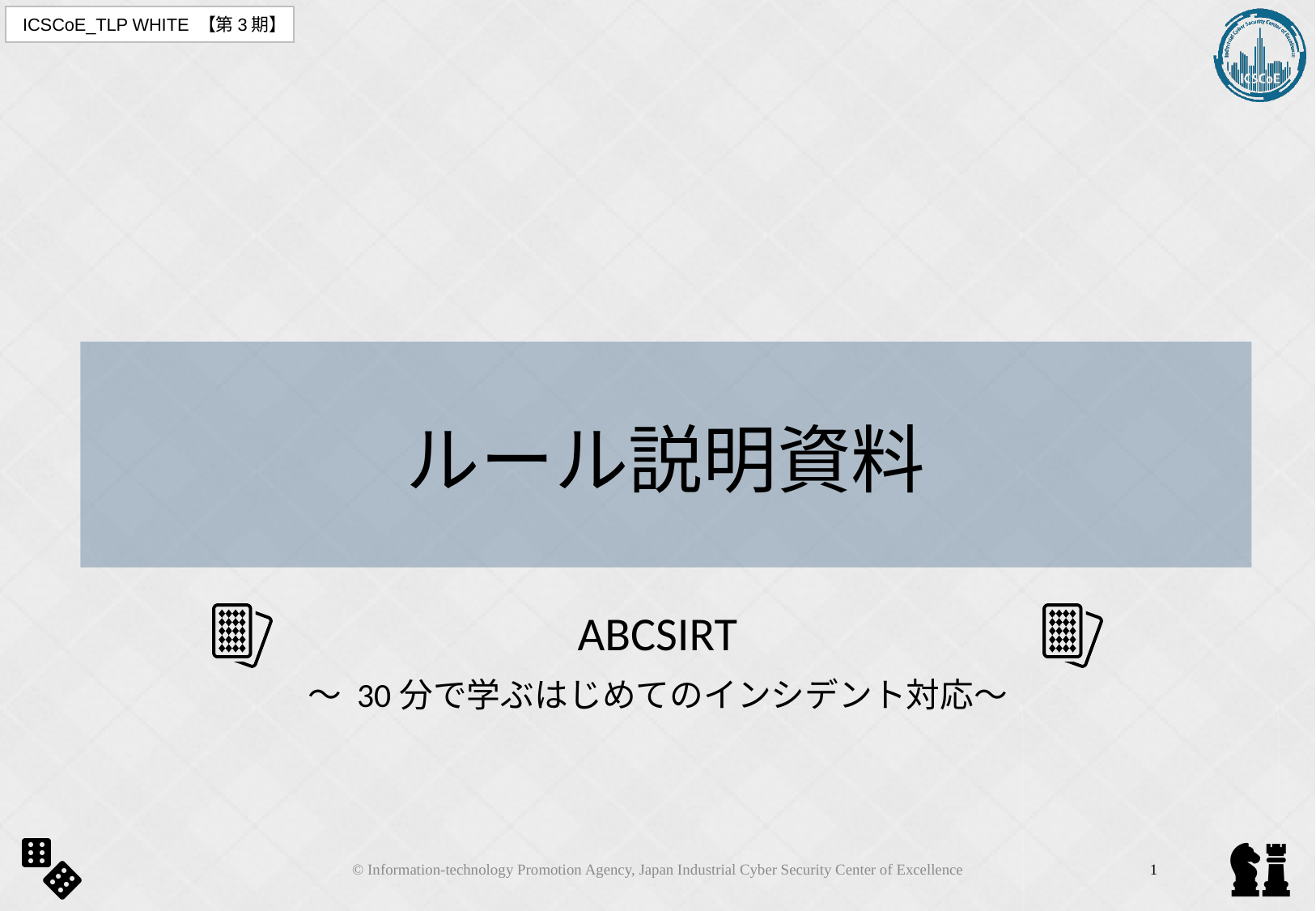

# ルール説明資料
ABCSIRT
〜 30分で学ぶはじめてのインシデント対応〜
© Information-technology Promotion Agency, Japan Industrial Cyber Security Center of Excellence
1